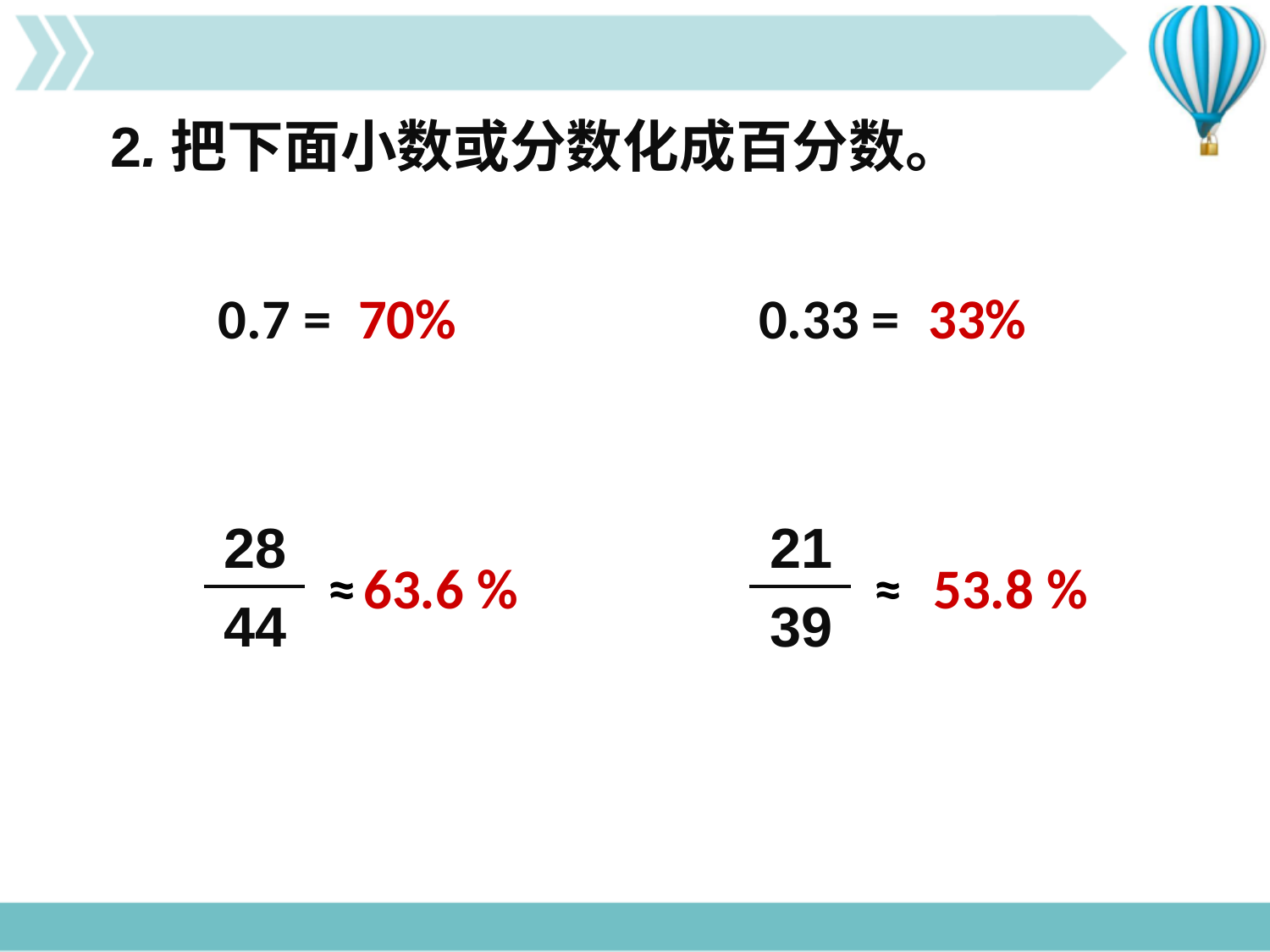

2.把下面小数或分数化成百分数。
0.7 =
70%
0.33 =
33%
28
21
≈
63.6 %
≈
53.8 %
44
39